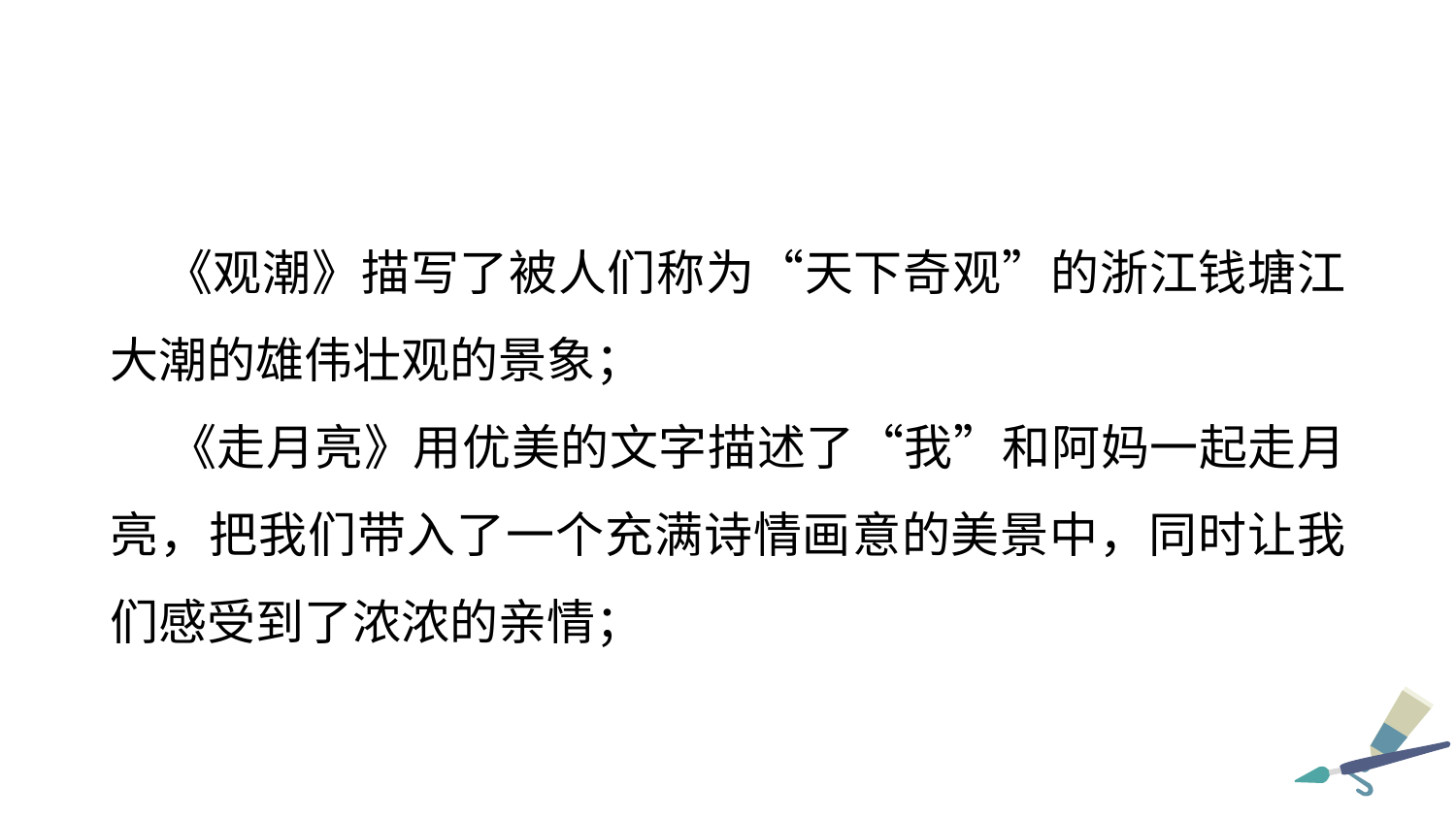

《观潮》描写了被人们称为“天下奇观”的浙江钱塘江大潮的雄伟壮观的景象；
    《走月亮》用优美的文字描述了“我”和阿妈一起走月亮，把我们带入了一个充满诗情画意的美景中，同时让我们感受到了浓浓的亲情；